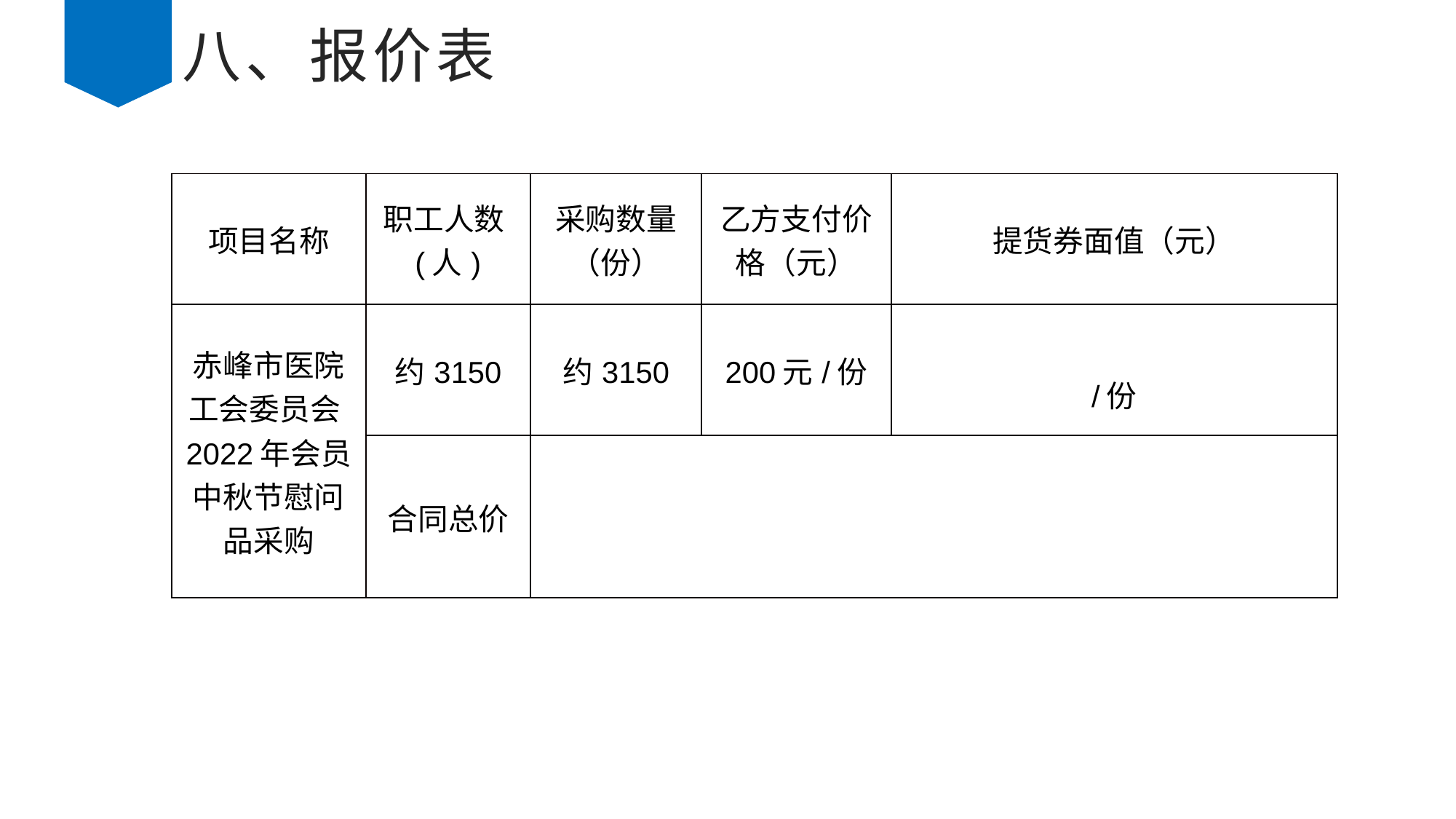

# 八、报价表

| 项目名称 | 职工人数(人) | 采购数量（份） | 乙方支付价格（元） | 提货券面值（元） |
| --- | --- | --- | --- | --- |
| 赤峰市医院工会委员会2022年会员中秋节慰问品采购 | 约3150 | 约3150 | 200元/份 | /份 |
|  | 合同总价 |  |  |  |